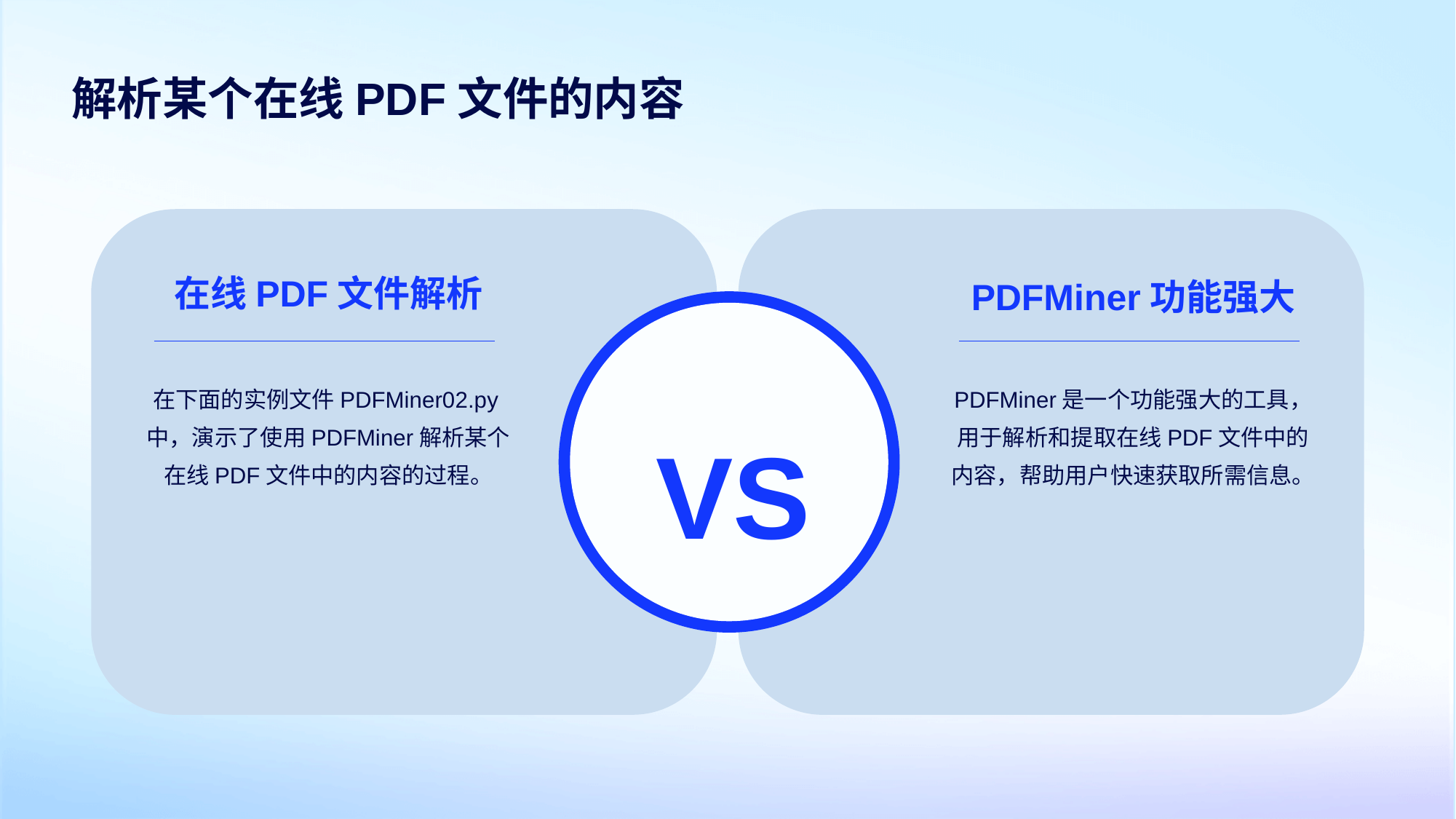

解析某个在线PDF文件的内容

在线PDF文件解析
PDFMiner功能强大

VS
在下面的实例文件PDFMiner02.py中，演示了使用PDFMiner解析某个在线PDF文件中的内容的过程。
PDFMiner是一个功能强大的工具，用于解析和提取在线PDF文件中的内容，帮助用户快速获取所需信息。